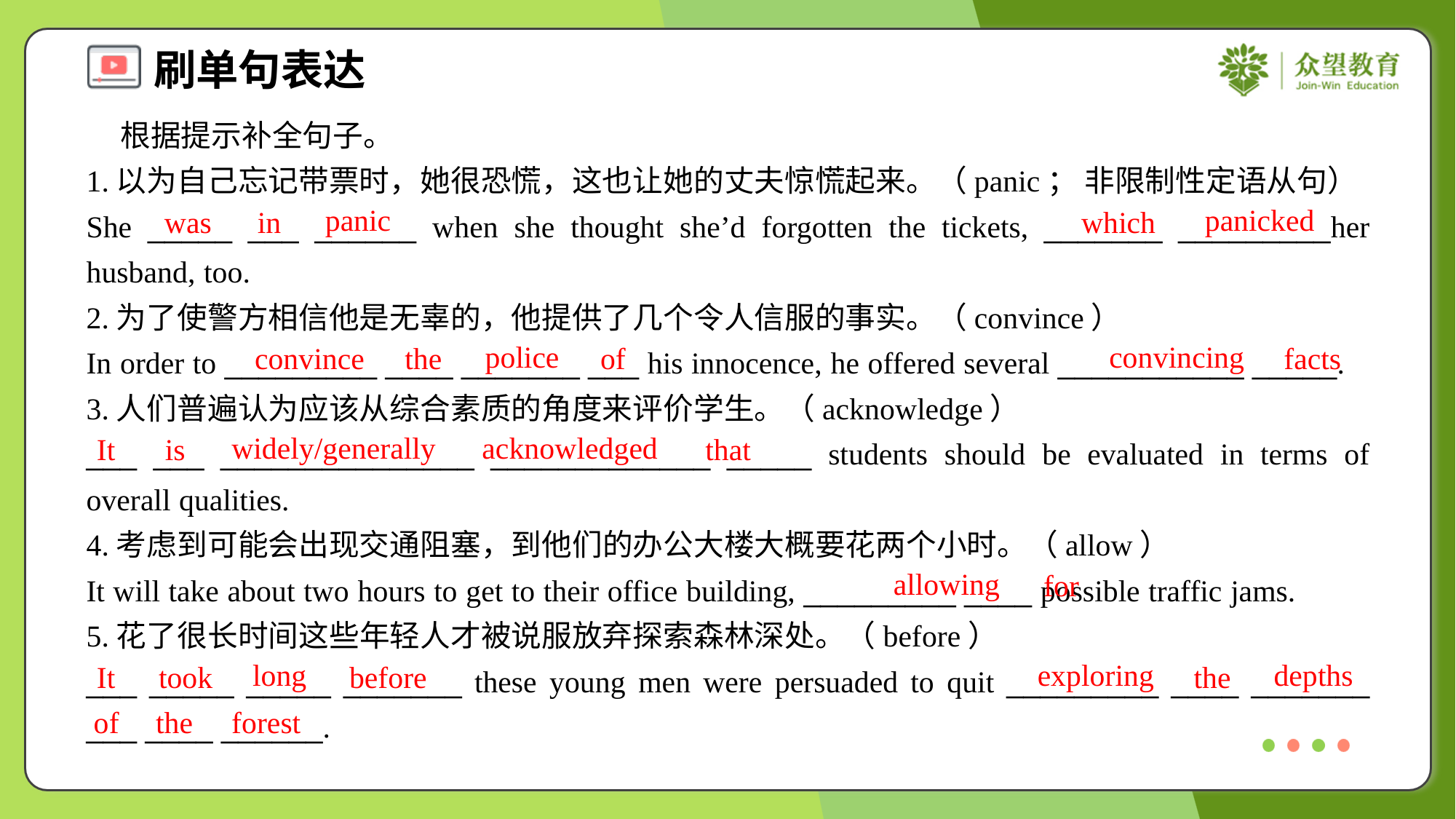

根据提示补全句子。
1.以为自己忘记带票时，她很恐慌，这也让她的丈夫惊慌起来。（panic； 非限制性定语从句）
She _____ ___ ______ when she thought she’d forgotten the tickets, _______ _________her husband, too.
panic
panicked
was
in
which
2.为了使警方相信他是无辜的，他提供了几个令人信服的事实。（convince）
In order to _________ ____ _______ ___ his innocence, he offered several ___________ _____.
police
convincing
convince
the
of
facts
3.人们普遍认为应该从综合素质的角度来评价学生。（acknowledge）
___ ___ _______________ _____________ _____ students should be evaluated in terms of overall qualities.
widely/generally
acknowledged
It
is
that
4.考虑到可能会出现交通阻塞，到他们的办公大楼大概要花两个小时。（allow）
It will take about two hours to get to their office building, _________ ____ possible traffic jams.
allowing
for
5.花了很长时间这些年轻人才被说服放弃探索森林深处。（before）
___ _____ _____ _______ these young men were persuaded to quit _________ ____ _______ ___ ____ ______.
long
exploring
depths
It
took
before
the
of
the
forest